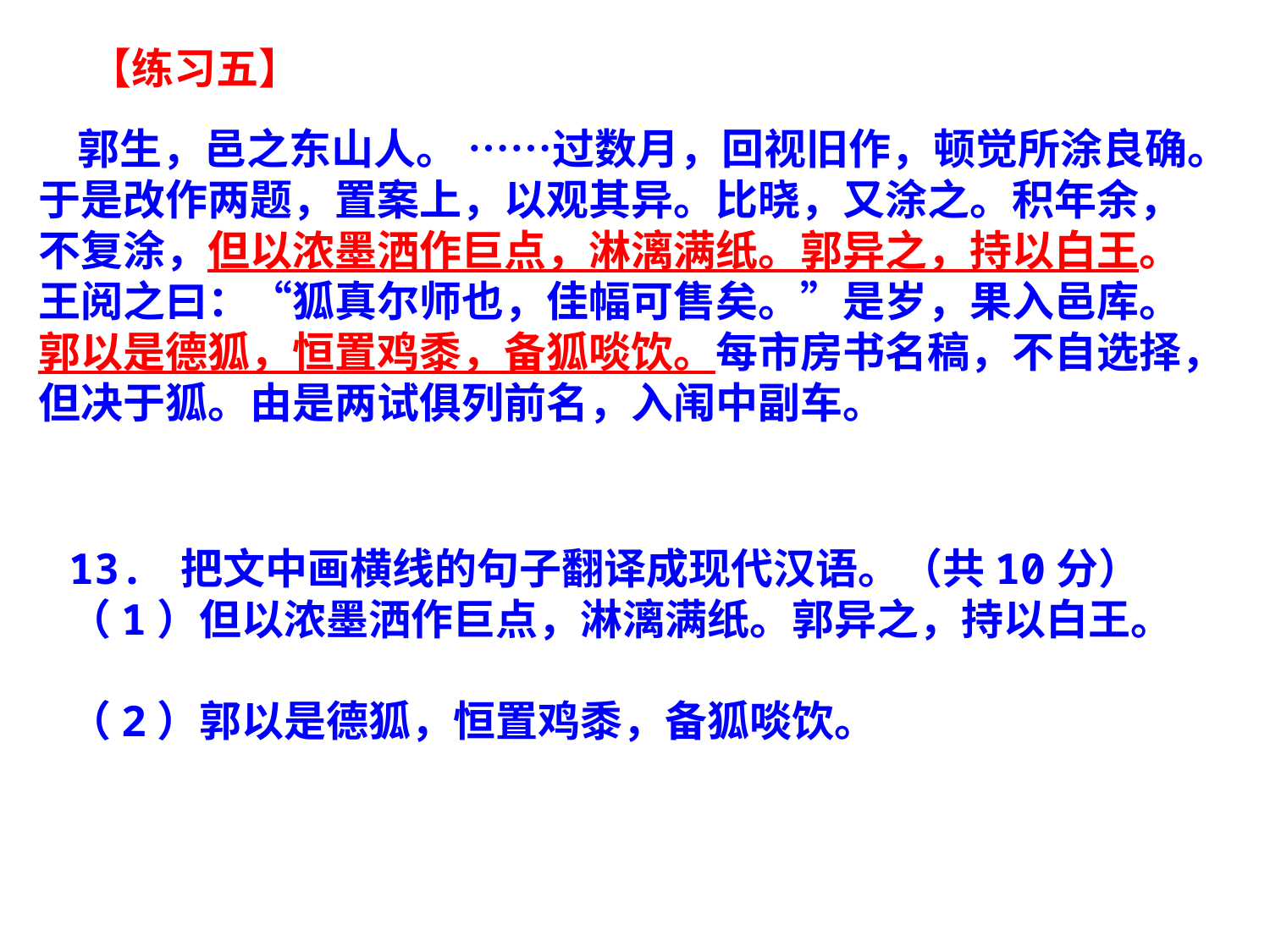

【练习五】
   郭生，邑之东山人。 ……过数月，回视旧作，顿觉所涂良确。于是改作两题，置案上，以观其异。比晓，又涂之。积年余，不复涂，但以浓墨洒作巨点，淋漓满纸。郭异之，持以白王。王阅之曰：“狐真尔师也，佳幅可售矣。”是岁，果入邑库。郭以是德狐，恒置鸡黍，备狐啖饮。每市房书名稿，不自选择，但决于狐。由是两试俱列前名，入闱中副车。
13. 把文中画横线的句子翻译成现代汉语。（共10分）
（1）但以浓墨洒作巨点，淋漓满纸。郭异之，持以白王。

（2）郭以是德狐，恒置鸡黍，备狐啖饮。